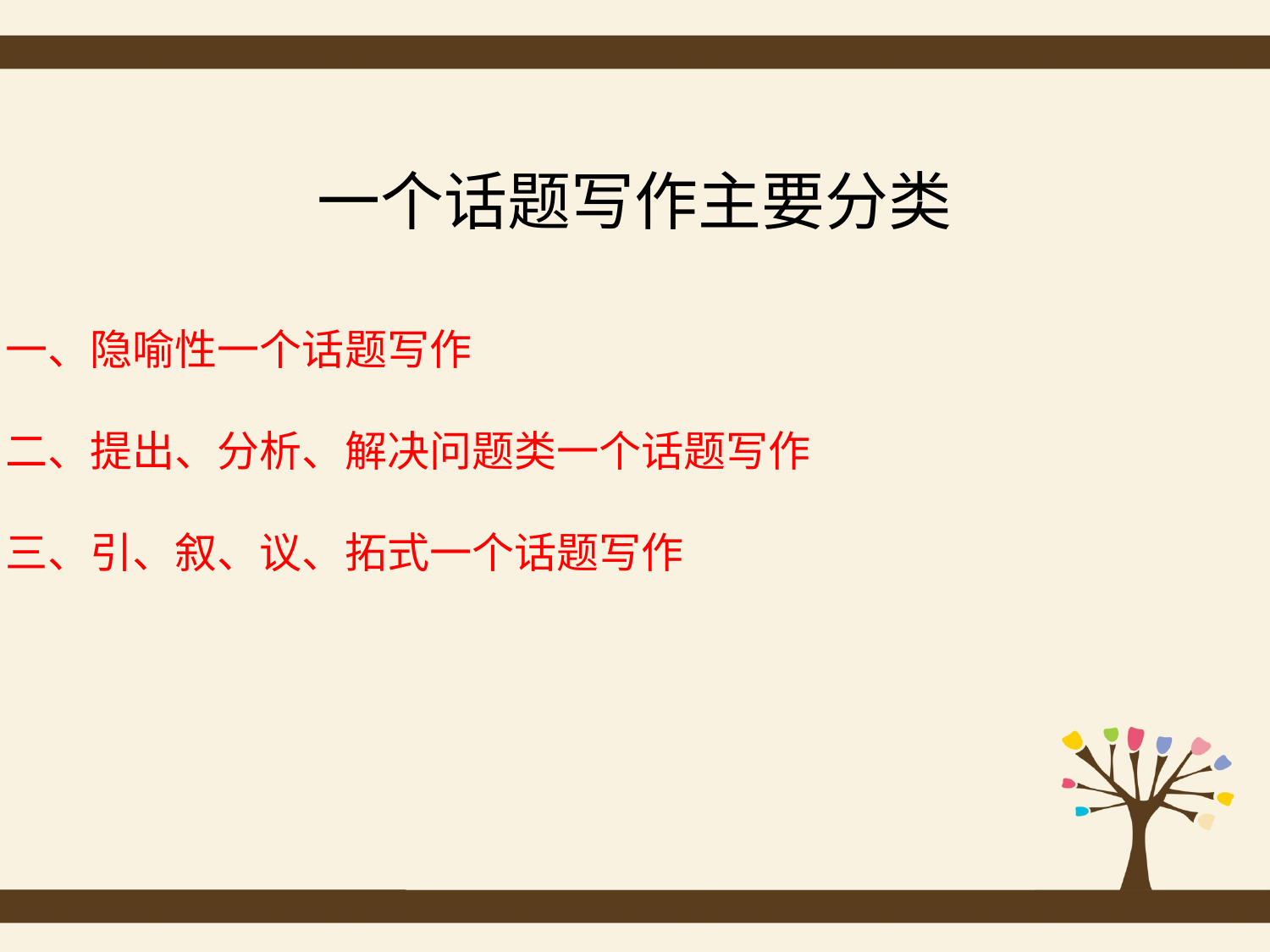

一个话题写作主要分类
一、隐喻性一个话题写作
二、提出、分析、解决问题类一个话题写作
三、引、叙、议、拓式一个话题写作